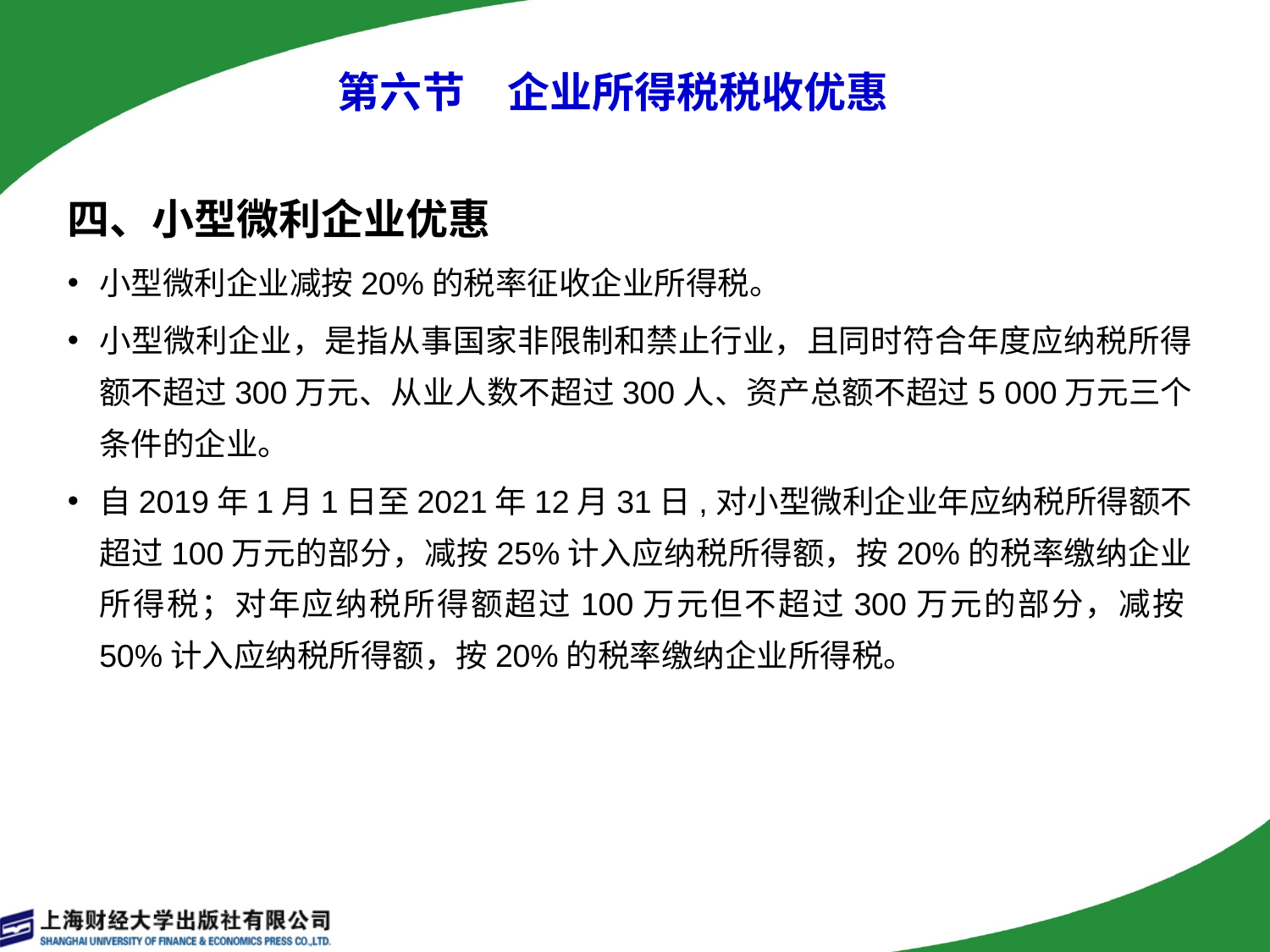

# 第六节　企业所得税税收优惠
四、小型微利企业优惠
小型微利企业减按20%的税率征收企业所得税。
小型微利企业，是指从事国家非限制和禁止行业，且同时符合年度应纳税所得额不超过300万元、从业人数不超过300人、资产总额不超过5 000万元三个条件的企业。
自2019年1月1日至2021年12月31日,对小型微利企业年应纳税所得额不超过100万元的部分，减按25%计入应纳税所得额，按20%的税率缴纳企业所得税；对年应纳税所得额超过100万元但不超过300万元的部分，减按50%计入应纳税所得额，按20%的税率缴纳企业所得税。